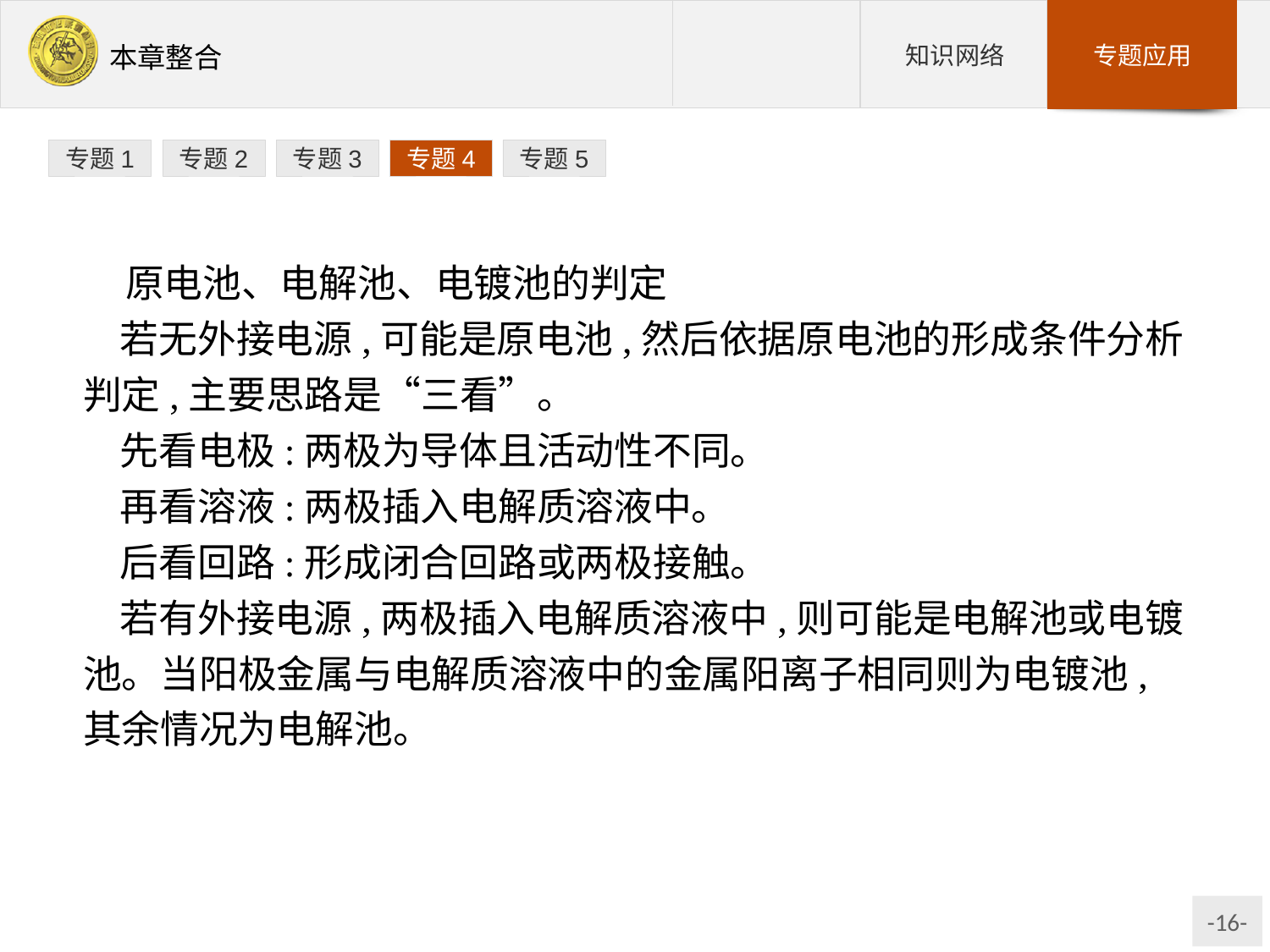

专题1
专题2
专题3
专题4
专题5
原电池、电解池、电镀池的判定
若无外接电源,可能是原电池,然后依据原电池的形成条件分析判定,主要思路是“三看”。
先看电极:两极为导体且活动性不同。
再看溶液:两极插入电解质溶液中。
后看回路:形成闭合回路或两极接触。
若有外接电源,两极插入电解质溶液中,则可能是电解池或电镀池。当阳极金属与电解质溶液中的金属阳离子相同则为电镀池,其余情况为电解池。